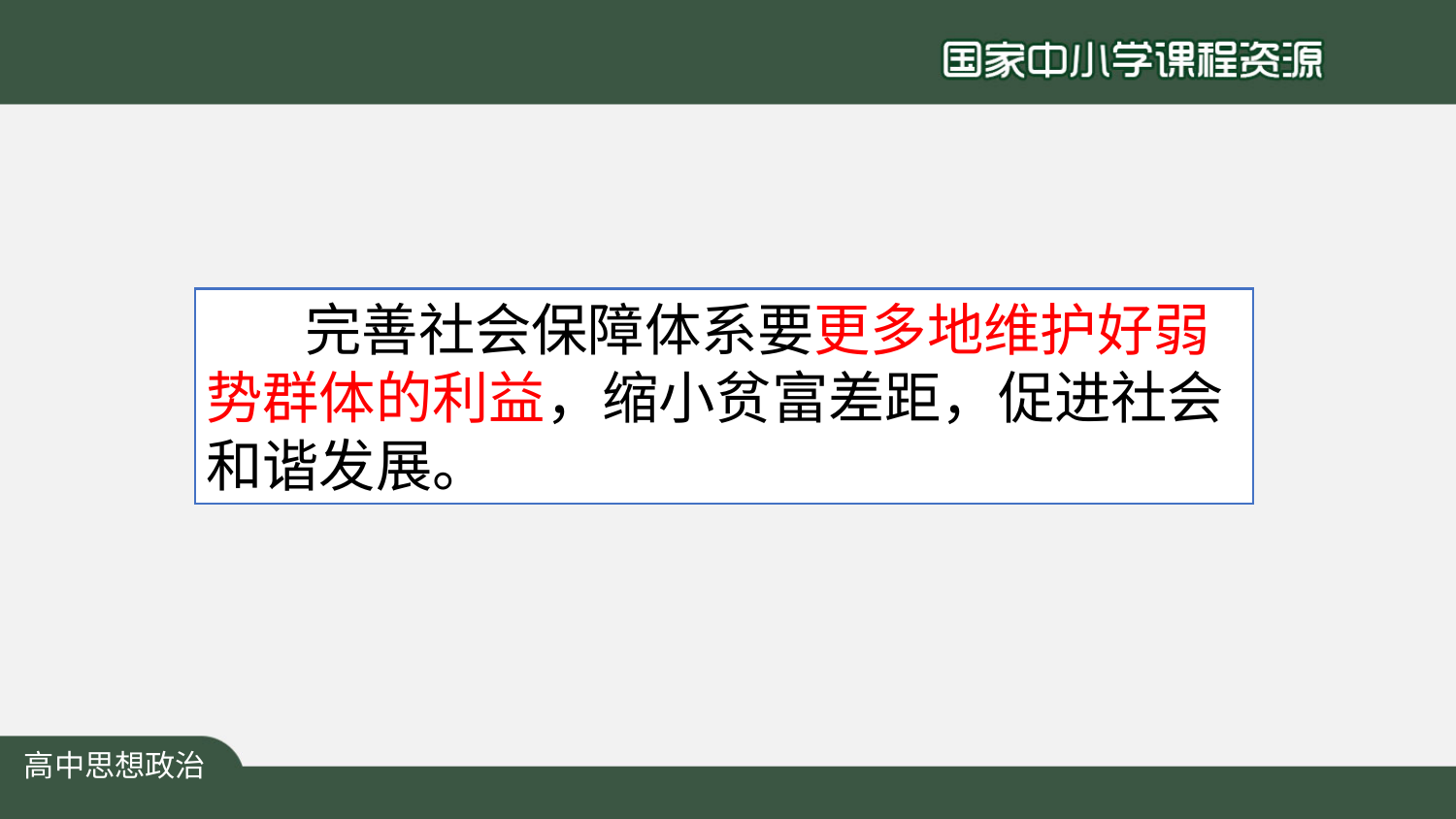

完善社会保障体系要更多地维护好弱势群体的利益，缩小贫富差距，促进社会和谐发展。